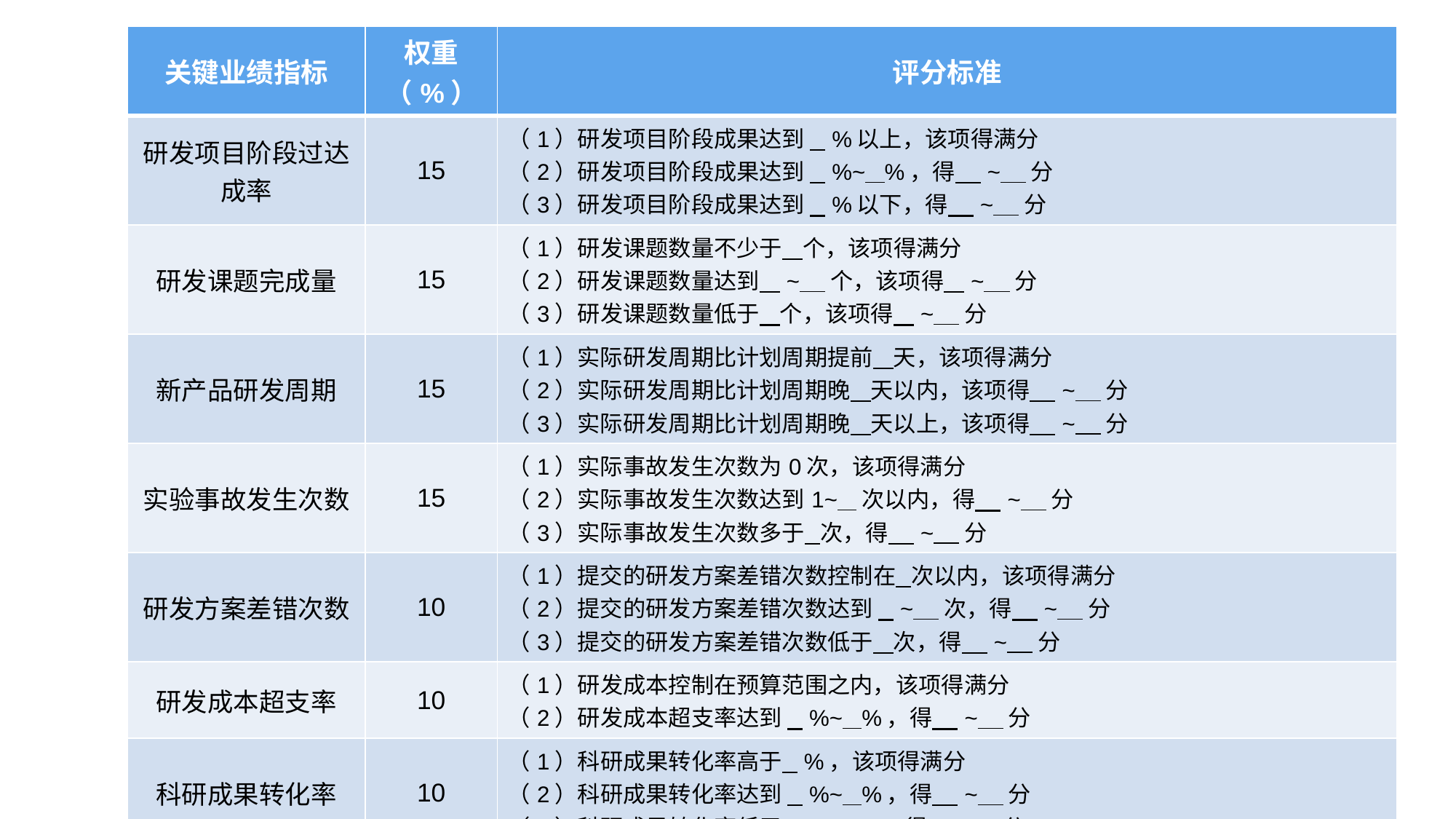

| 关键业绩指标 | 权重（%） | 评分标准 |
| --- | --- | --- |
| 研发项目阶段过达成率 | 15 | （1）研发项目阶段成果达到 %以上，该项得满分 （2）研发项目阶段成果达到 %~ %，得 ~ 分 （3）研发项目阶段成果达到 %以下，得 ~ 分 |
| 研发课题完成量 | 15 | （1）研发课题数量不少于 个，该项得满分 （2）研发课题数量达到 ~ 个，该项得 ~ 分 （3）研发课题数量低于 个，该项得 ~ 分 |
| 新产品研发周期 | 15 | （1）实际研发周期比计划周期提前 天，该项得满分 （2）实际研发周期比计划周期晚 天以内，该项得 ~ 分 （3）实际研发周期比计划周期晚 天以上，该项得 ~ 分 |
| 实验事故发生次数 | 15 | （1）实际事故发生次数为0次，该项得满分 （2）实际事故发生次数达到1~ 次以内，得 ~ 分 （3）实际事故发生次数多于 次，得 ~ 分 |
| 研发方案差错次数 | 10 | （1）提交的研发方案差错次数控制在 次以内，该项得满分 （2）提交的研发方案差错次数达到 ~ 次，得 ~ 分 （3）提交的研发方案差错次数低于 次，得 ~ 分 |
| 研发成本超支率 | 10 | （1）研发成本控制在预算范围之内，该项得满分 （2）研发成本超支率达到 %~ %，得 ~ 分 |
| 科研成果转化率 | 10 | （1）科研成果转化率高于 %，该项得满分 （2）科研成果转化率达到 %~ %，得 ~ 分 （3）科研成果转化率低于 %~ %，得 ~ 分 |
| 研发产品相关文件、手册编写及时性 | 10 | （1）所有文件，手册在规定的时间内编写完成，该项得满分 （2）每有一份文件，手册未在规定的时间内完成编写，扣 分；未在规定的时间内完成编写的文件、手册超过 份，该项得分为0 |